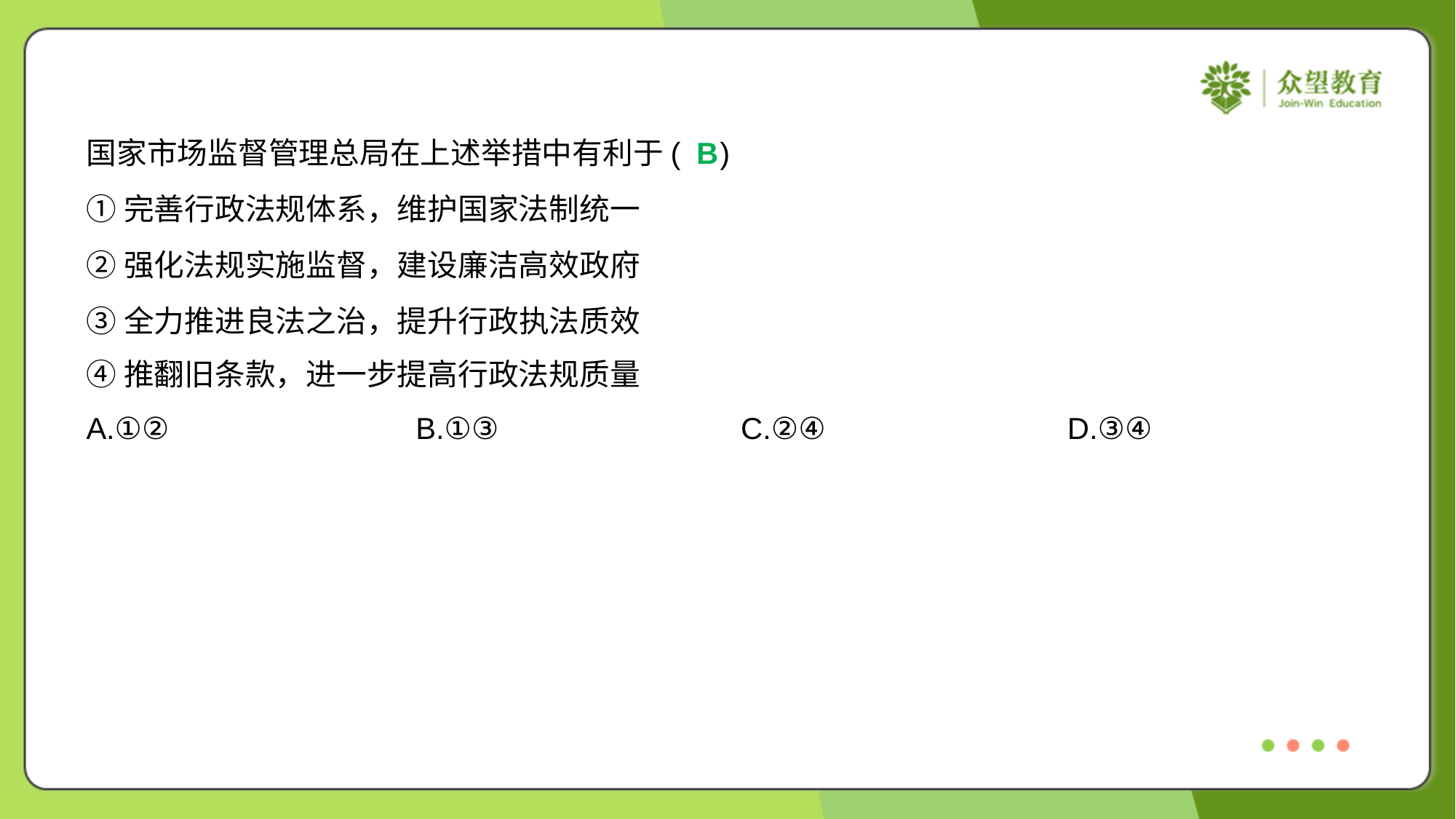

国家市场监督管理总局在上述举措中有利于(     )
B
①完善行政法规体系，维护国家法制统一
②强化法规实施监督，建设廉洁高效政府
③全力推进良法之治，提升行政执法质效
④推翻旧条款，进一步提高行政法规质量
A.①②	B.①③	C.②④	D.③④